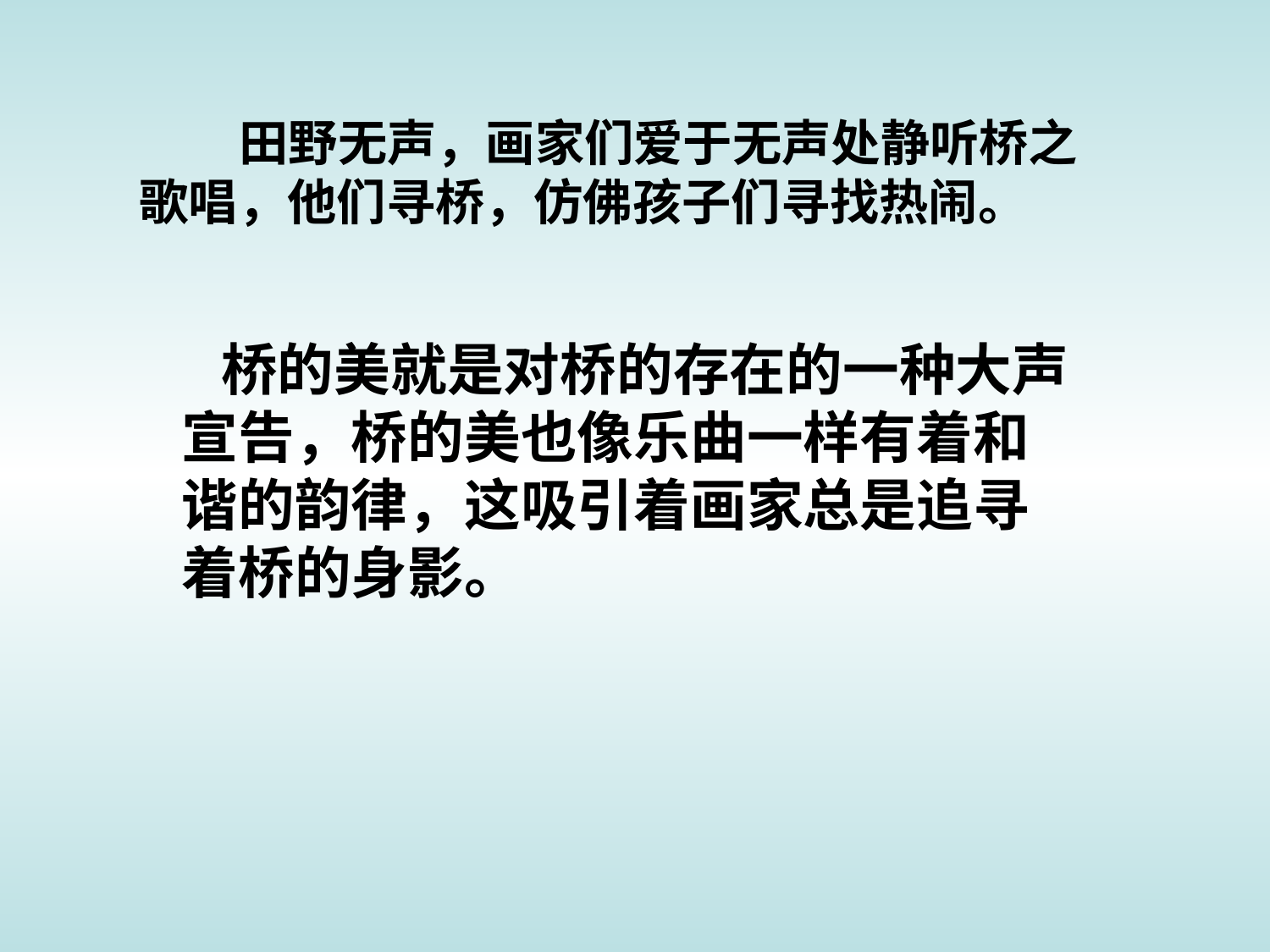

田野无声，画家们爱于无声处静听桥之歌唱，他们寻桥，仿佛孩子们寻找热闹。
  桥的美就是对桥的存在的一种大声宣告，桥的美也像乐曲一样有着和谐的韵律，这吸引着画家总是追寻着桥的身影。